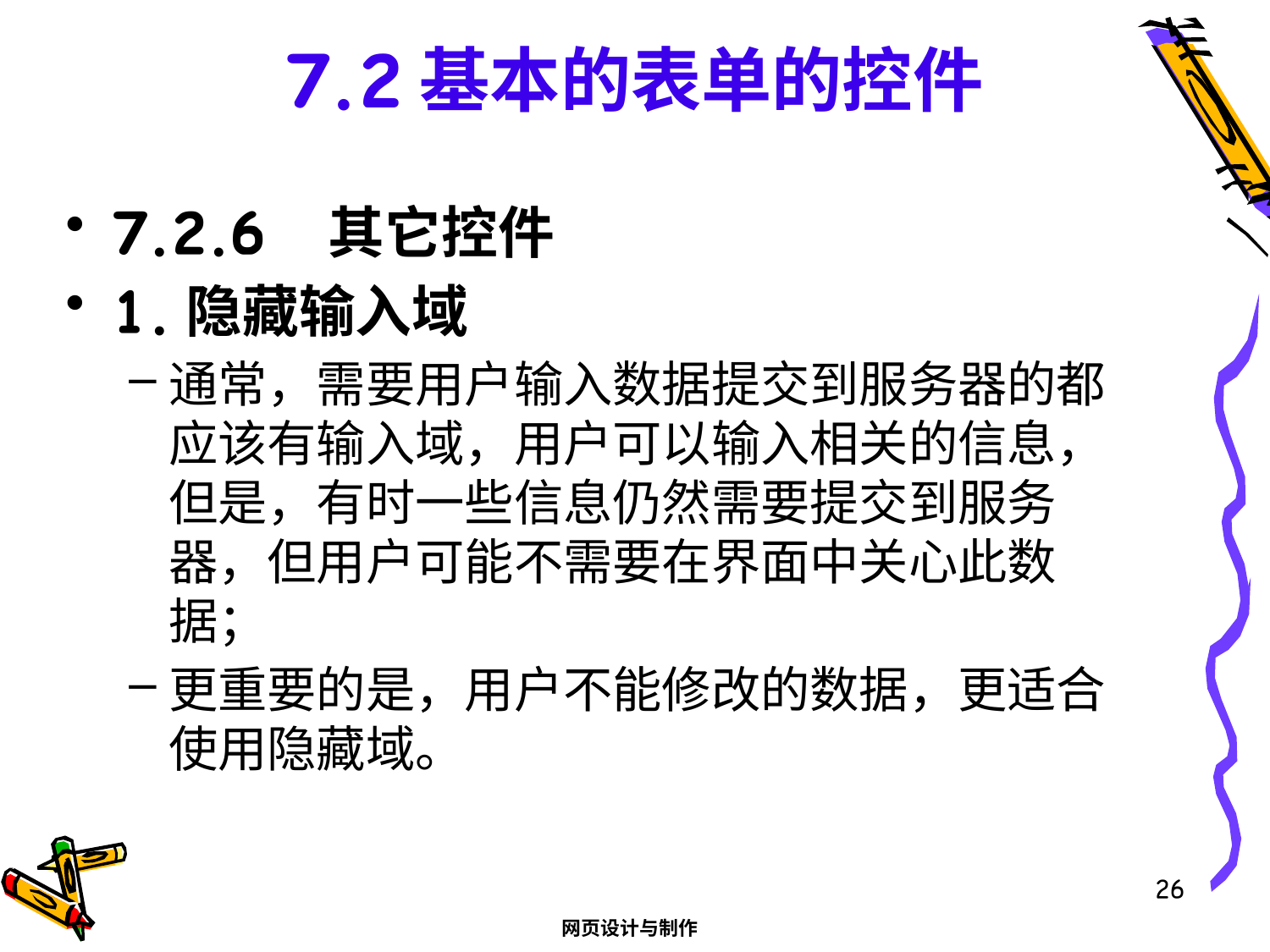

# 7.2基本的表单的控件
7.2.6  其它控件
1.隐藏输入域
通常，需要用户输入数据提交到服务器的都应该有输入域，用户可以输入相关的信息，但是，有时一些信息仍然需要提交到服务器，但用户可能不需要在界面中关心此数据；
更重要的是，用户不能修改的数据，更适合使用隐藏域。
26
网页设计与制作